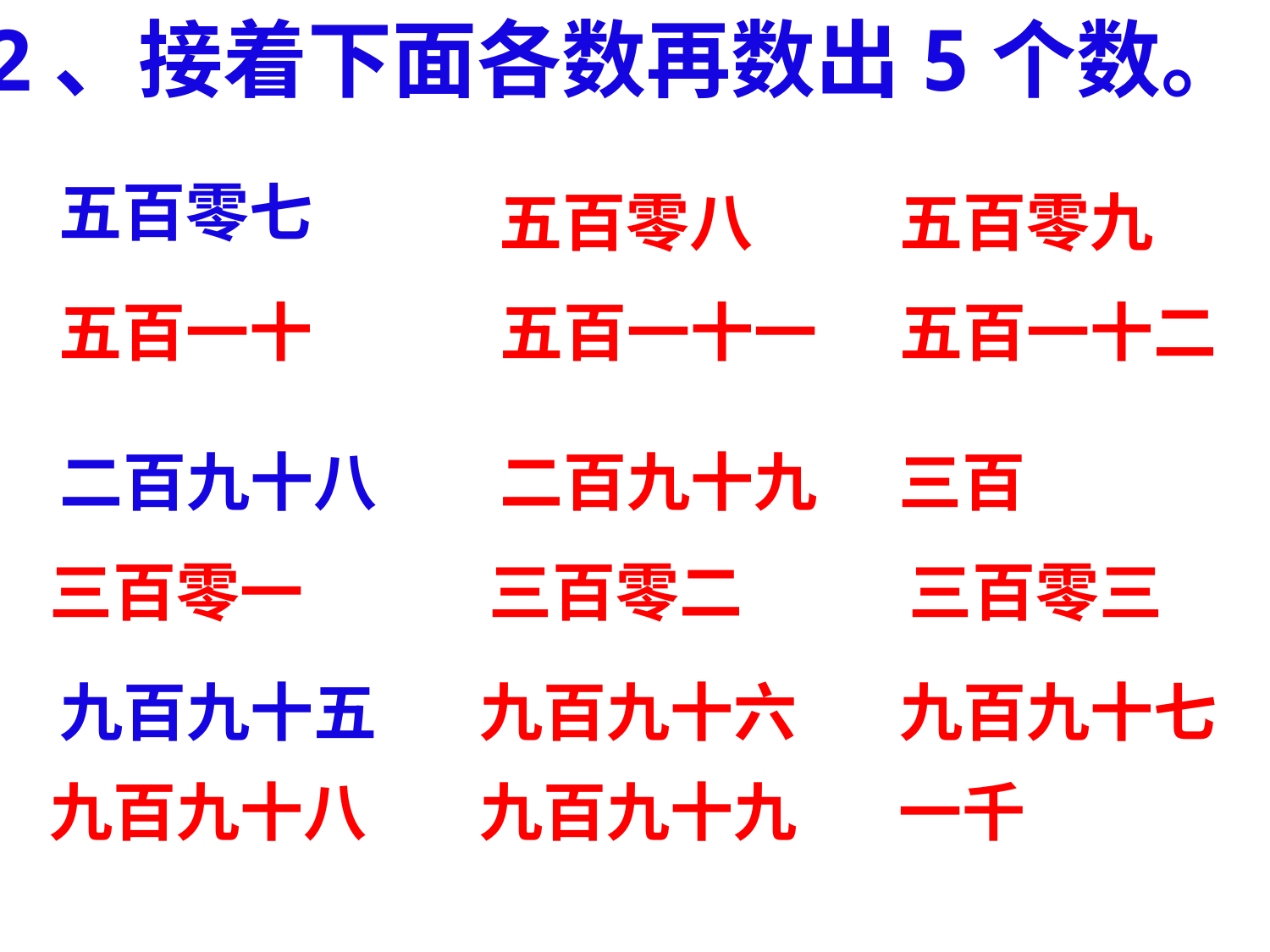

2、接着下面各数再数出5个数。
五百零七
五百零八
五百零九
五百一十
五百一十一
五百一十二
二百九十八
二百九十九
三百
三百零一
三百零二
三百零三
九百九十五
九百九十六
九百九十七
九百九十八
九百九十九
一千